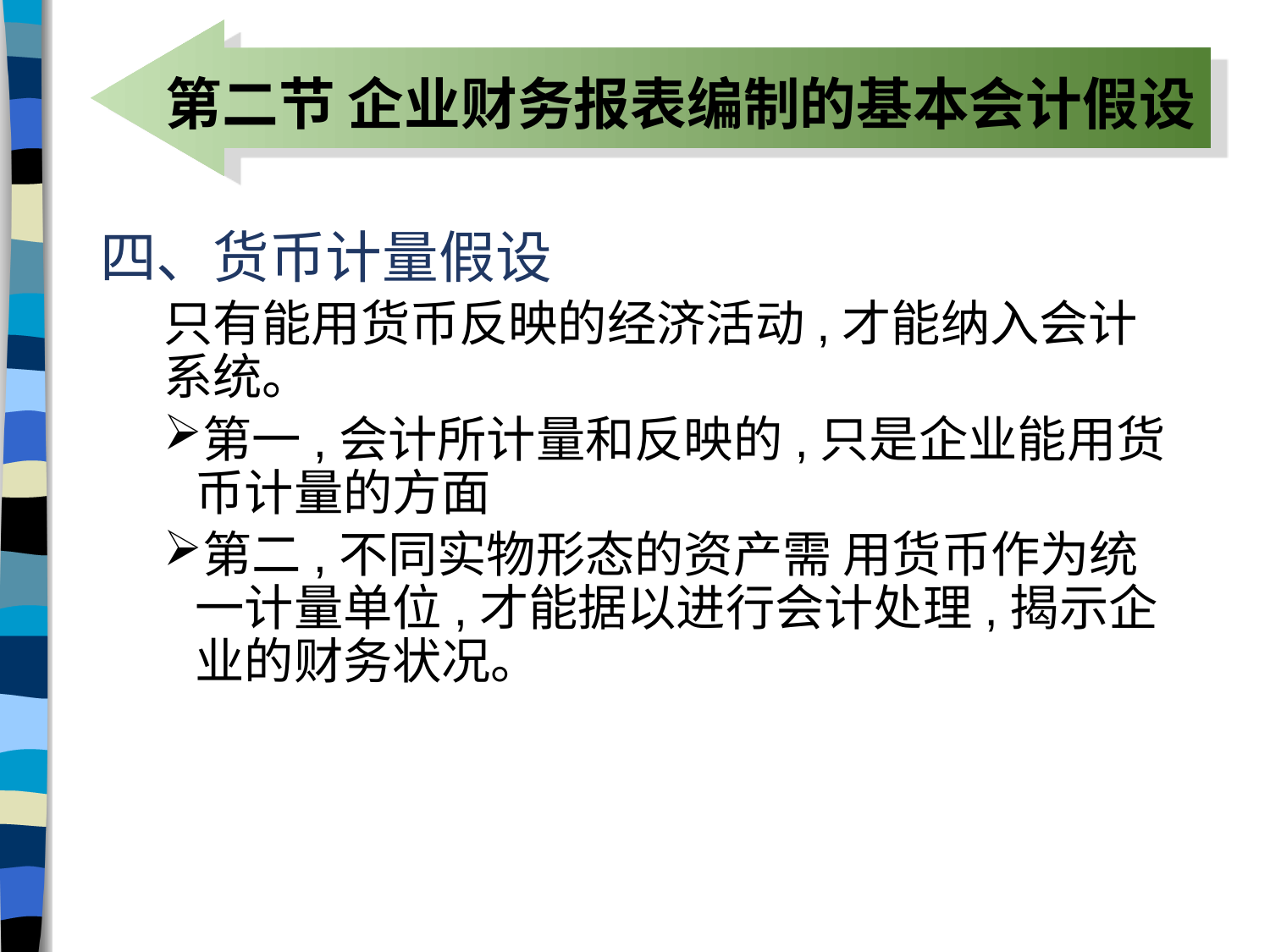

# 第二节 企业财务报表编制的基本会计假设
四、货币计量假设
只有能用货币反映的经济活动,才能纳入会计系统。
第一,会计所计量和反映的,只是企业能用货币计量的方面
第二,不同实物形态的资产需 用货币作为统一计量单位,才能据以进行会计处理,揭示企业的财务状况。